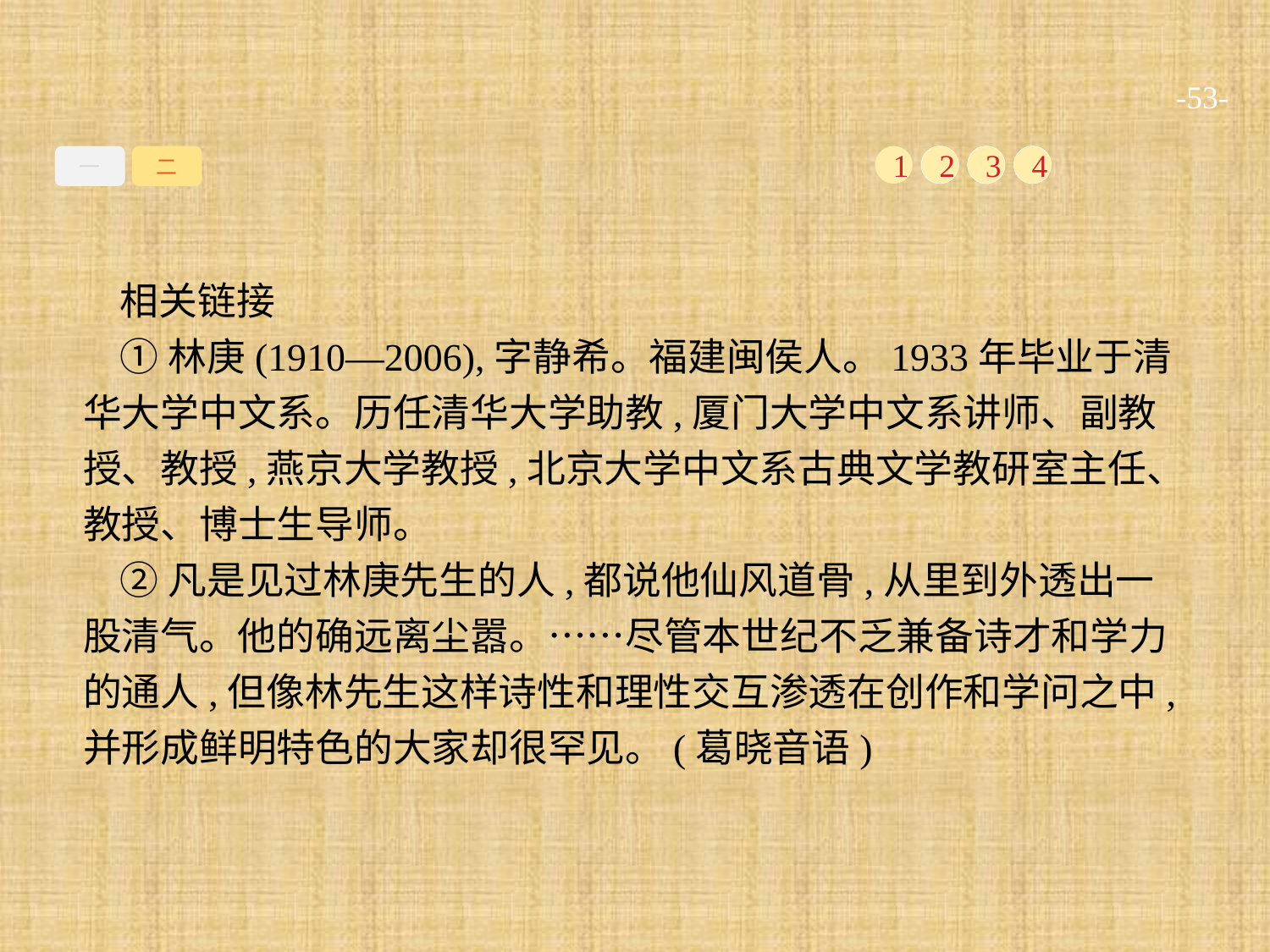

-53-
一
二
1
2
3
4
相关链接
①林庚(1910—2006),字静希。福建闽侯人。1933年毕业于清华大学中文系。历任清华大学助教,厦门大学中文系讲师、副教授、教授,燕京大学教授,北京大学中文系古典文学教研室主任、教授、博士生导师。
②凡是见过林庚先生的人,都说他仙风道骨,从里到外透出一股清气。他的确远离尘嚣。……尽管本世纪不乏兼备诗才和学力的通人,但像林先生这样诗性和理性交互渗透在创作和学问之中,并形成鲜明特色的大家却很罕见。(葛晓音语)